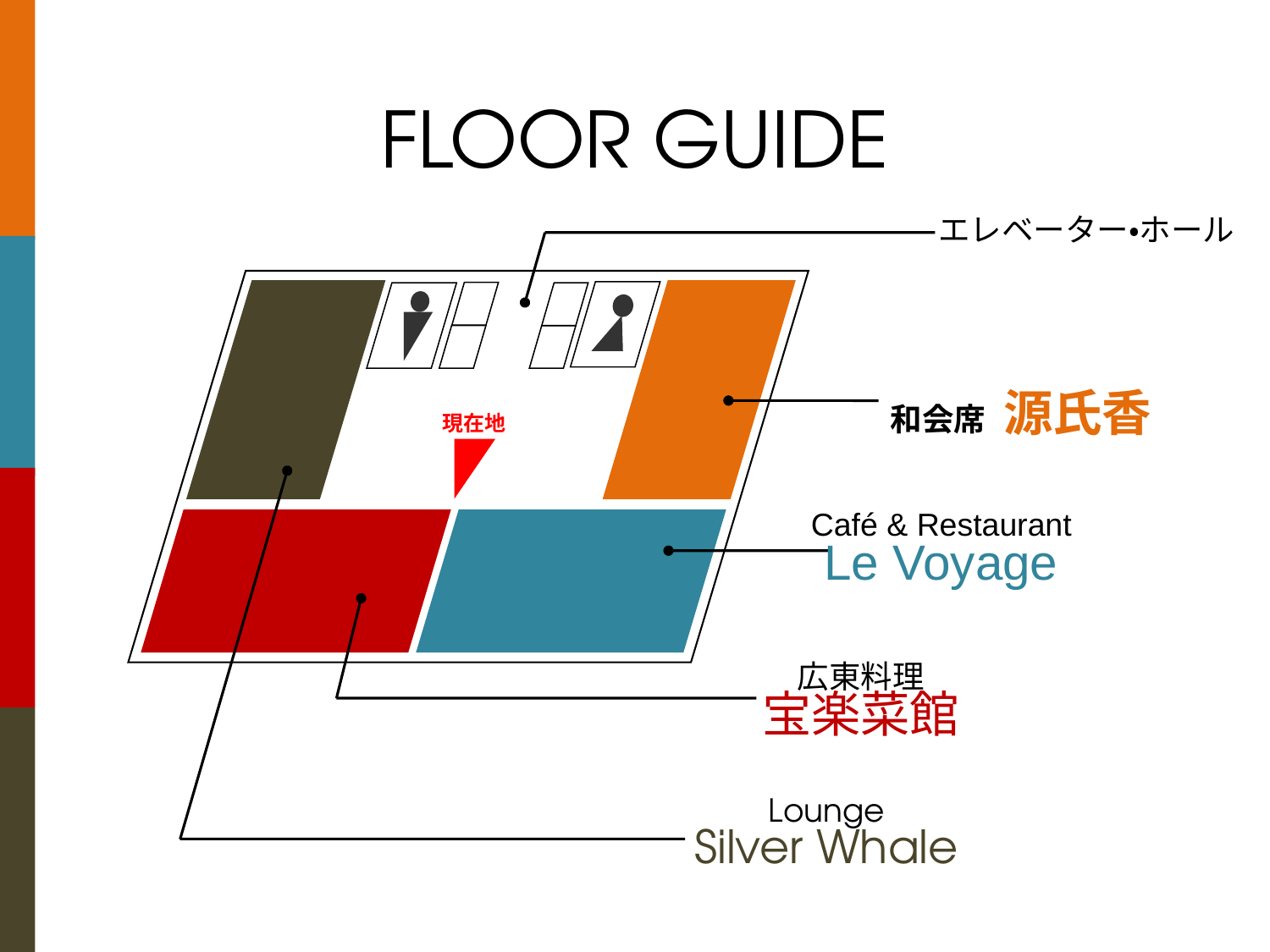

# FLOOR GUIDE
エレベーター・ホール

現在地

和会席 源氏香

Café & Restaurant
Le Voyage

広東料理
宝楽菜館
Lounge
Silver Whale